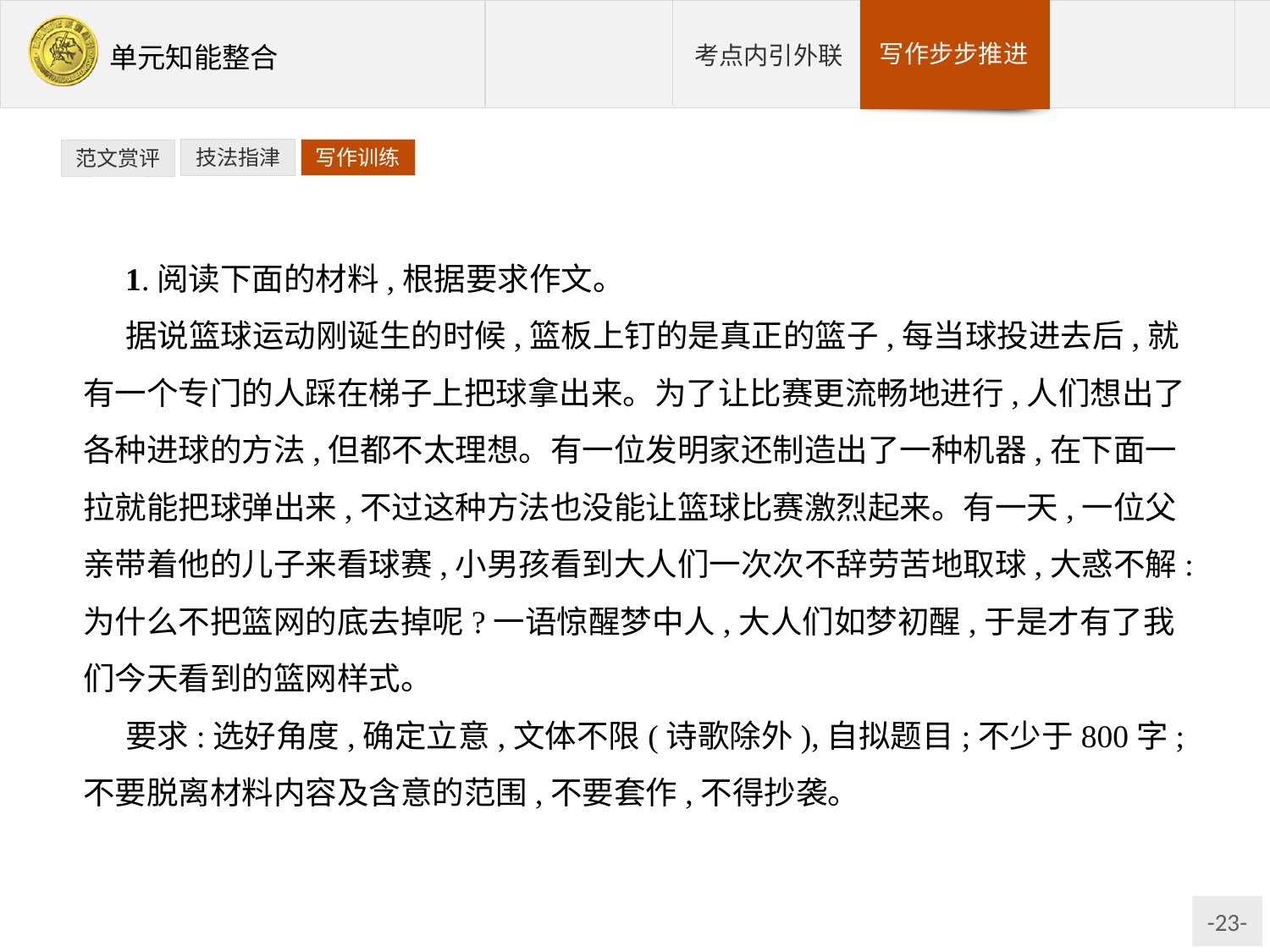

技法指津
写作训练
范文赏评
1.阅读下面的材料,根据要求作文。
据说篮球运动刚诞生的时候,篮板上钉的是真正的篮子,每当球投进去后,就有一个专门的人踩在梯子上把球拿出来。为了让比赛更流畅地进行,人们想出了各种进球的方法,但都不太理想。有一位发明家还制造出了一种机器,在下面一拉就能把球弹出来,不过这种方法也没能让篮球比赛激烈起来。有一天,一位父亲带着他的儿子来看球赛,小男孩看到大人们一次次不辞劳苦地取球,大惑不解:为什么不把篮网的底去掉呢?一语惊醒梦中人,大人们如梦初醒,于是才有了我们今天看到的篮网样式。
要求:选好角度,确定立意,文体不限(诗歌除外),自拟题目;不少于800字;不要脱离材料内容及含意的范围,不要套作,不得抄袭。